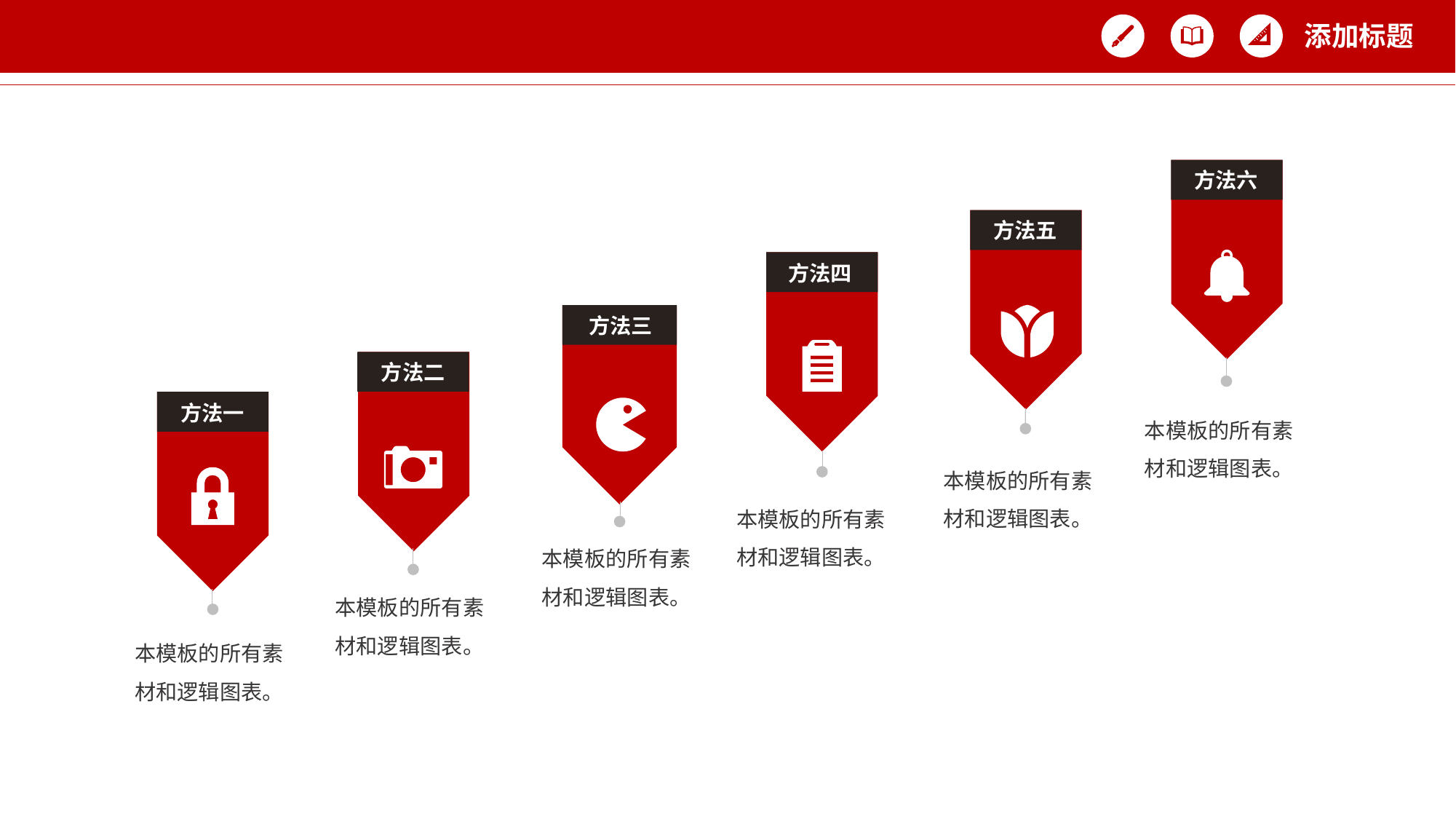

添加标题

方法六

方法五

方法四

方法三

方法二

方法一

本模板的所有素材和逻辑图表。

本模板的所有素材和逻辑图表。

本模板的所有素材和逻辑图表。

本模板的所有素材和逻辑图表。

本模板的所有素材和逻辑图表。

本模板的所有素材和逻辑图表。